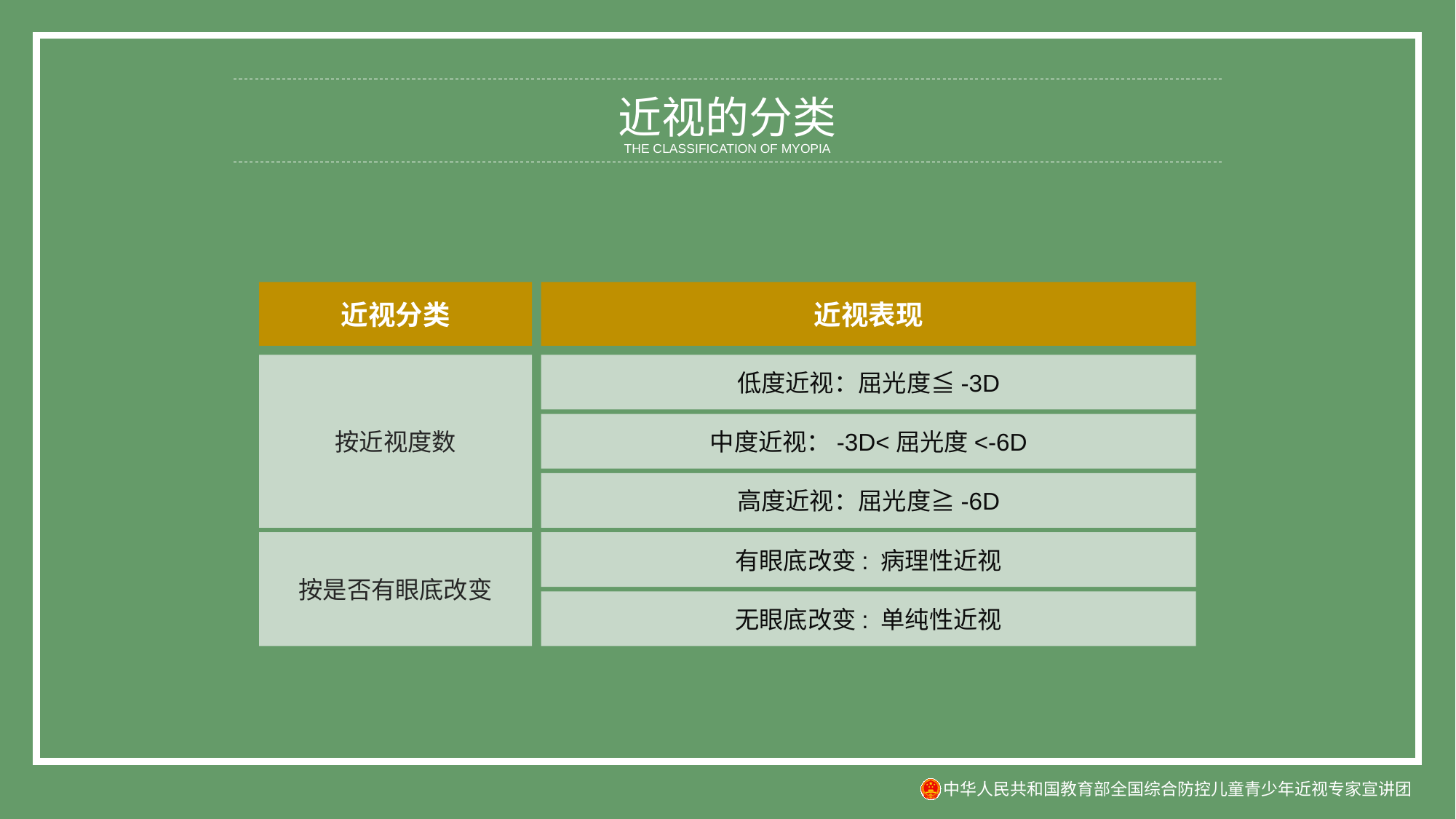

近视的分类
THE CLASSIFICATION OF MYOPIA
近视分类
近视表现
按近视度数
低度近视：屈光度≦-3D
中度近视：-3D<屈光度<-6D
高度近视：屈光度≧-6D
按是否有眼底改变
有眼底改变: 病理性近视
无眼底改变: 单纯性近视